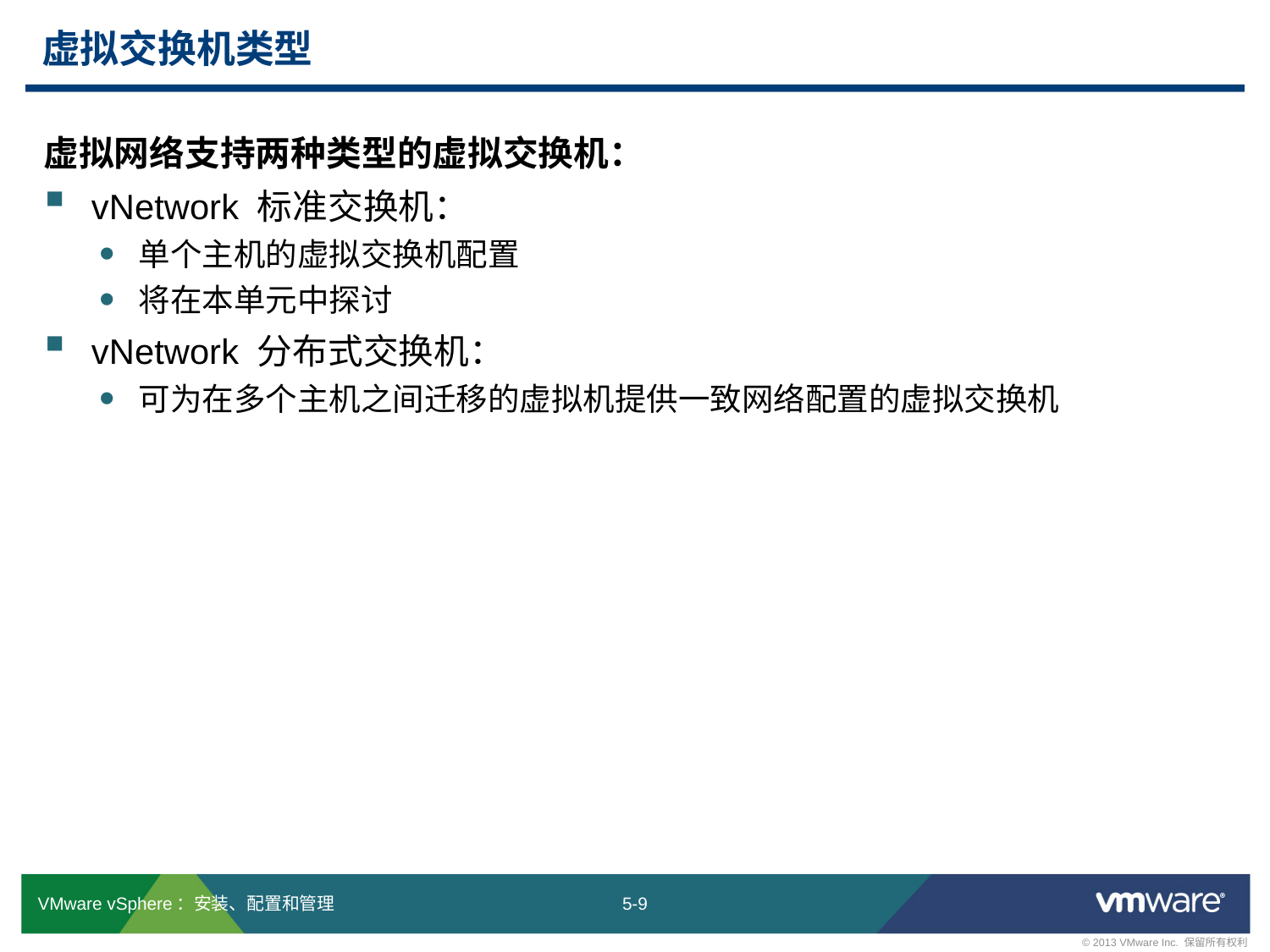

# 虚拟交换机类型
虚拟网络支持两种类型的虚拟交换机：
vNetwork 标准交换机：
单个主机的虚拟交换机配置
将在本单元中探讨
vNetwork 分布式交换机：
可为在多个主机之间迁移的虚拟机提供一致网络配置的虚拟交换机